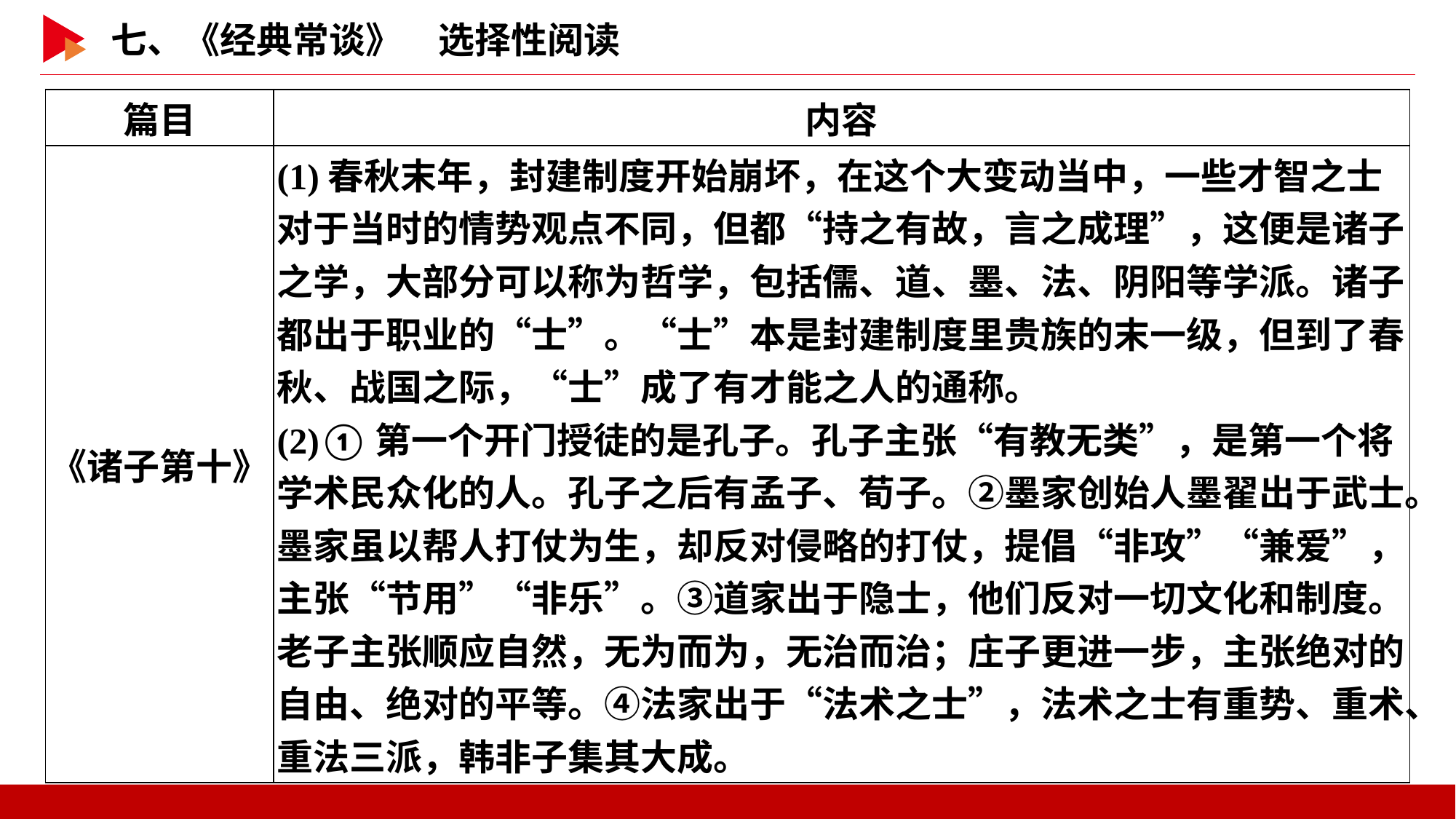

| 篇目 | 内容 |
| --- | --- |
| 《诸子第十》 | (1)春秋末年，封建制度开始崩坏，在这个大变动当中，一些才智之士对于当时的情势观点不同，但都“持之有故，言之成理”，这便是诸子之学，大部分可以称为哲学，包括儒、道、墨、法、阴阳等学派。诸子都出于职业的“士”。“士”本是封建制度里贵族的末一级，但到了春秋、战国之际，“士”成了有才能之人的通称。 (2)①第一个开门授徒的是孔子。孔子主张“有教无类”，是第一个将学术民众化的人。孔子之后有孟子、荀子。②墨家创始人墨翟出于武士。墨家虽以帮人打仗为生，却反对侵略的打仗，提倡“非攻”“兼爱”，主张“节用”“非乐”。③道家出于隐士，他们反对一切文化和制度。老子主张顺应自然，无为而为，无治而治；庄子更进一步，主张绝对的自由、绝对的平等。④法家出于“法术之士”，法术之士有重势、重术、重法三派，韩非子集其大成。 |